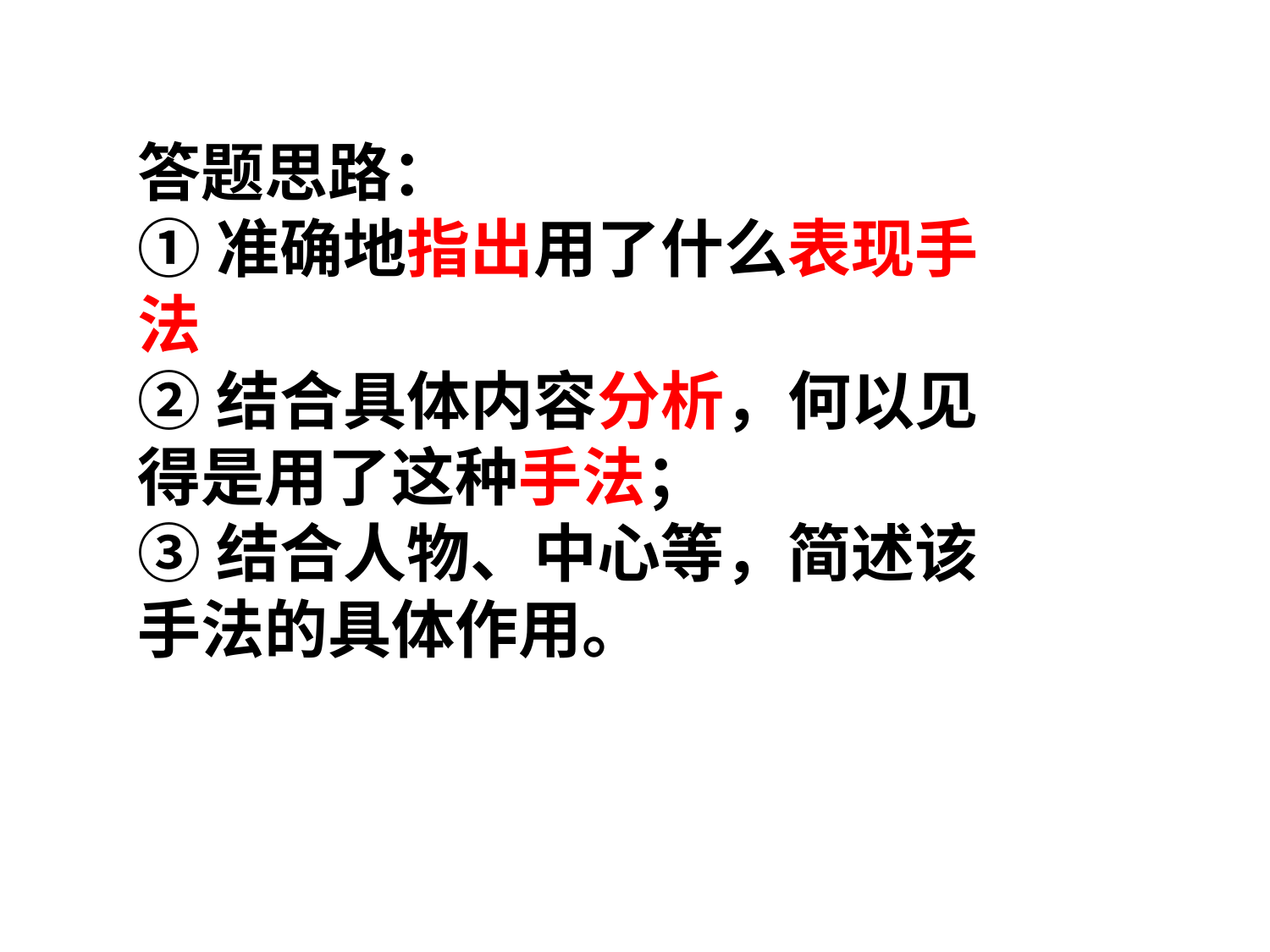

答题思路：
①准确地指出用了什么表现手法
②结合具体内容分析，何以见得是用了这种手法；
③结合人物、中心等，简述该手法的具体作用。